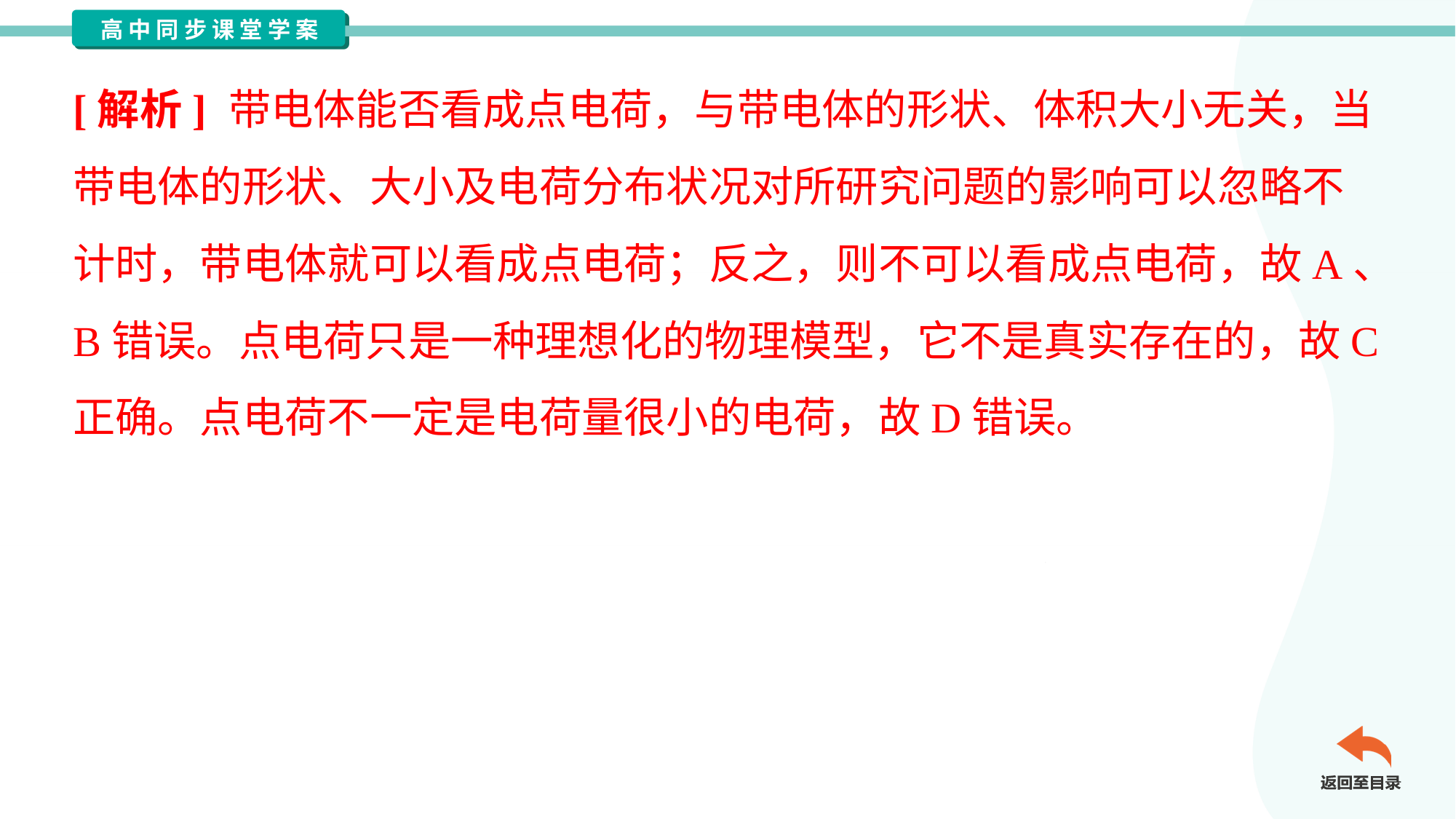

[解析] 带电体能否看成点电荷，与带电体的形状、体积大小无关，当
带电体的形状、大小及电荷分布状况对所研究问题的影响可以忽略不
计时，带电体就可以看成点电荷；反之，则不可以看成点电荷，故A、
B错误。点电荷只是一种理想化的物理模型，它不是真实存在的，故C
正确。点电荷不一定是电荷量很小的电荷，故D错误。